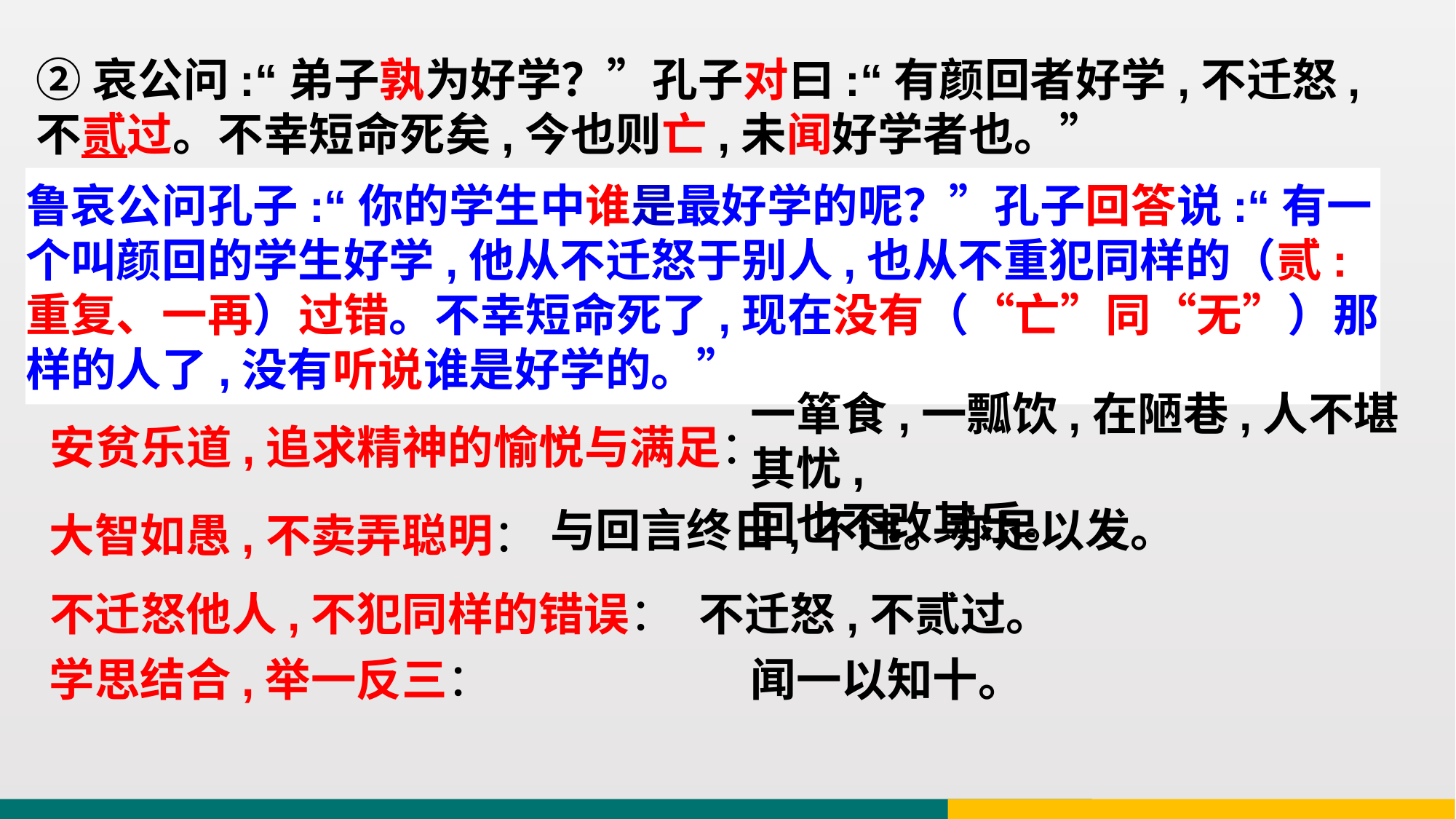

②哀公问:“弟子孰为好学？”孔子对曰:“有颜回者好学,不迁怒,不贰过。不幸短命死矣,今也则亡,未闻好学者也。”
鲁哀公问孔子:“你的学生中谁是最好学的呢？”孔子回答说:“有一个叫颜回的学生好学,他从不迁怒于别人,也从不重犯同样的（贰:重复、一再）过错。不幸短命死了,现在没有（“亡”同“无”）那样的人了,没有听说谁是好学的。”
一箪食,一瓢饮,在陋巷,人不堪其忧,
回也不改其乐。
安贫乐道,追求精神的愉悦与满足：
与回言终日,不违。亦足以发。
大智如愚,不卖弄聪明：
不迁怒他人,不犯同样的错误：
不迁怒,不贰过。
学思结合,举一反三：
闻一以知十。